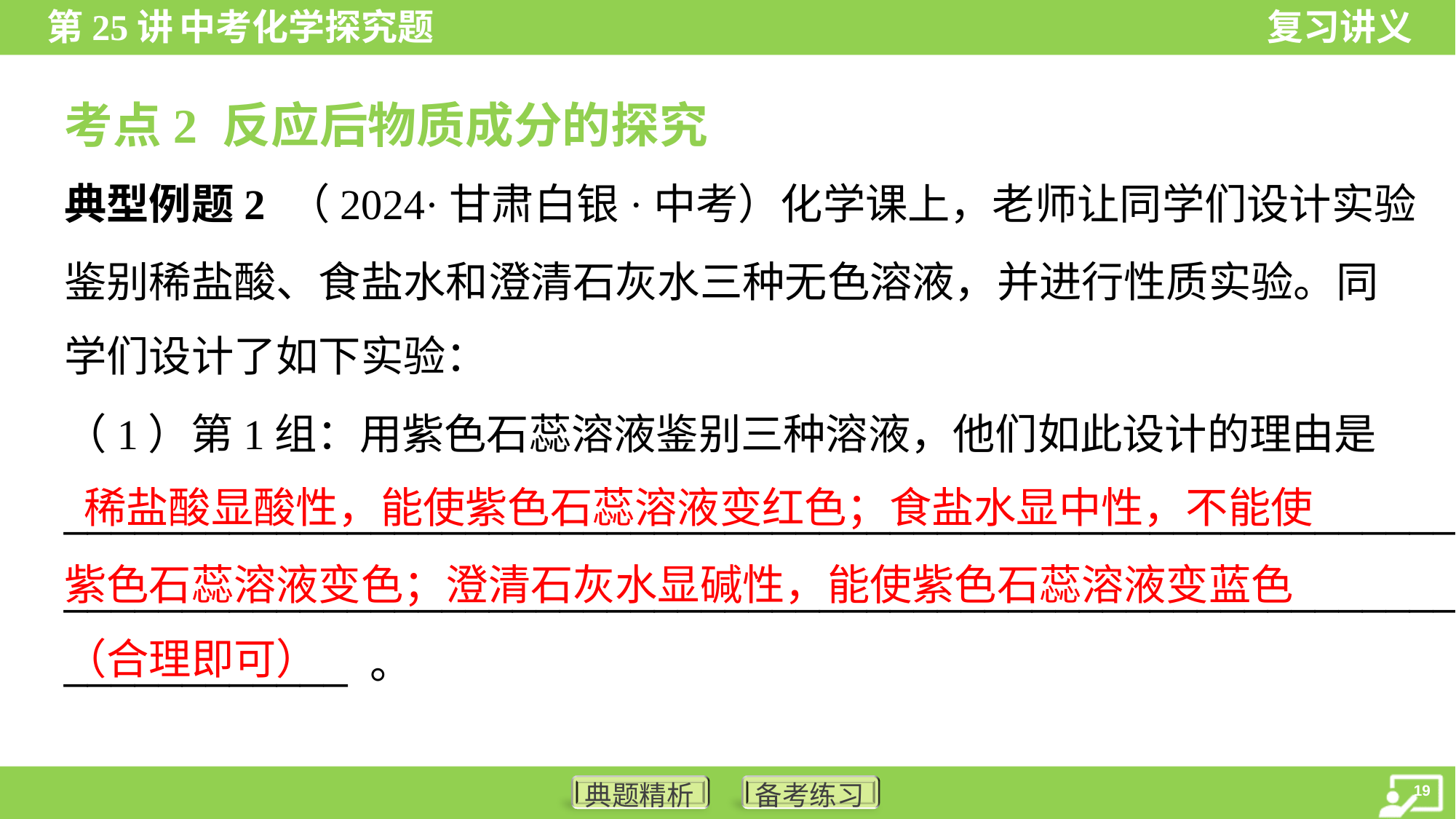

考点2 反应后物质成分的探究
典型例题2 （2024·甘肃白银·中考）化学课上，老师让同学们设计实验
鉴别稀盐酸、食盐水和澄清石灰水三种无色溶液，并进行性质实验。同
学们设计了如下实验：
（1）第1组：用紫色石蕊溶液鉴别三种溶液，他们如此设计的理由是
______________________________________________________________
______________________________________________________________
____________ 。
 稀盐酸显酸性，能使紫色石蕊溶液变红色；食盐水显中性，不能使
紫色石蕊溶液变色；澄清石灰水显碱性，能使紫色石蕊溶液变蓝色
（合理即可）